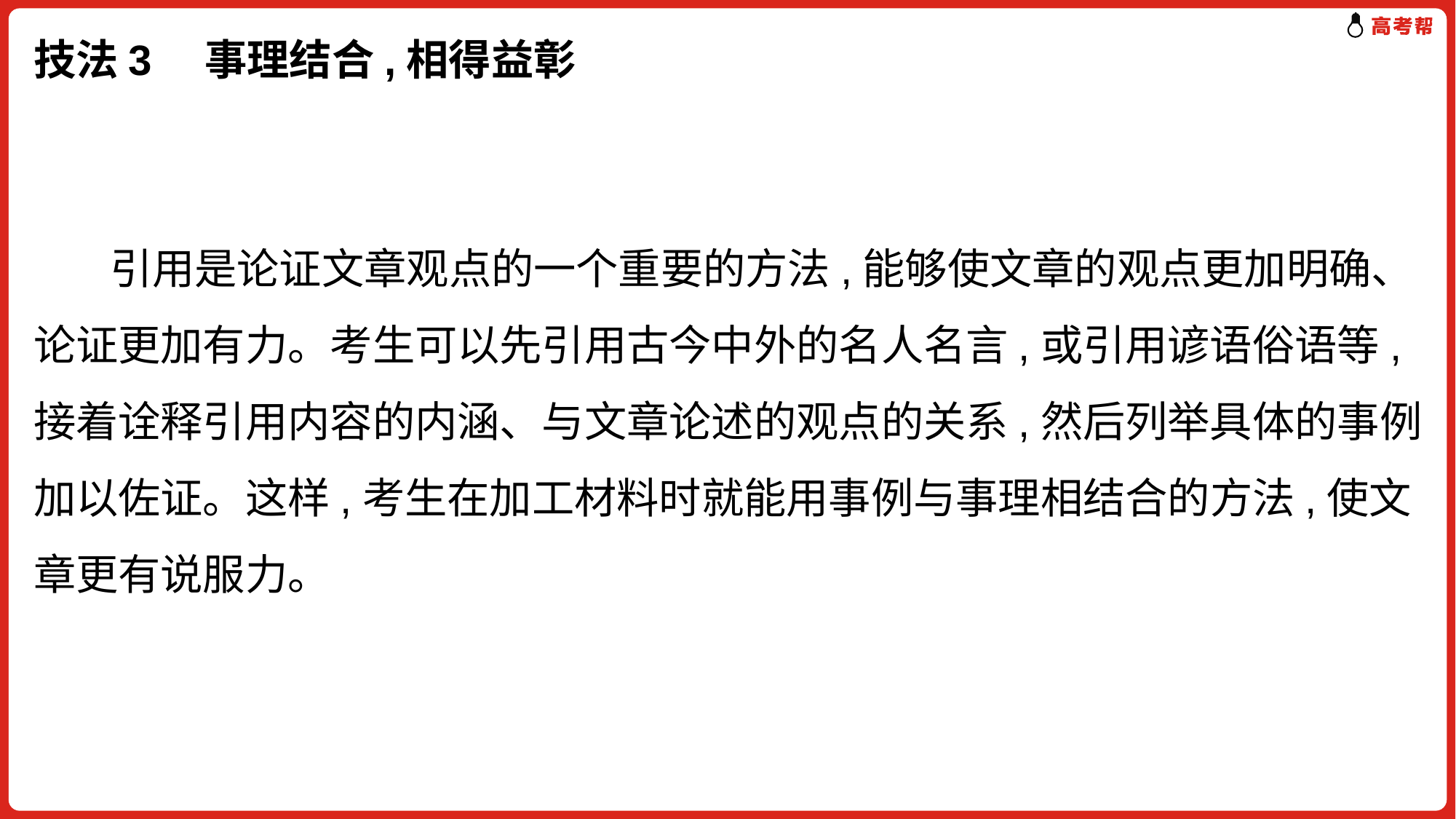

# 技法3　事理结合,相得益彰
       引用是论证文章观点的一个重要的方法,能够使文章的观点更加明确、论证更加有力。考生可以先引用古今中外的名人名言,或引用谚语俗语等,接着诠释引用内容的内涵、与文章论述的观点的关系,然后列举具体的事例加以佐证。这样,考生在加工材料时就能用事例与事理相结合的方法,使文章更有说服力。